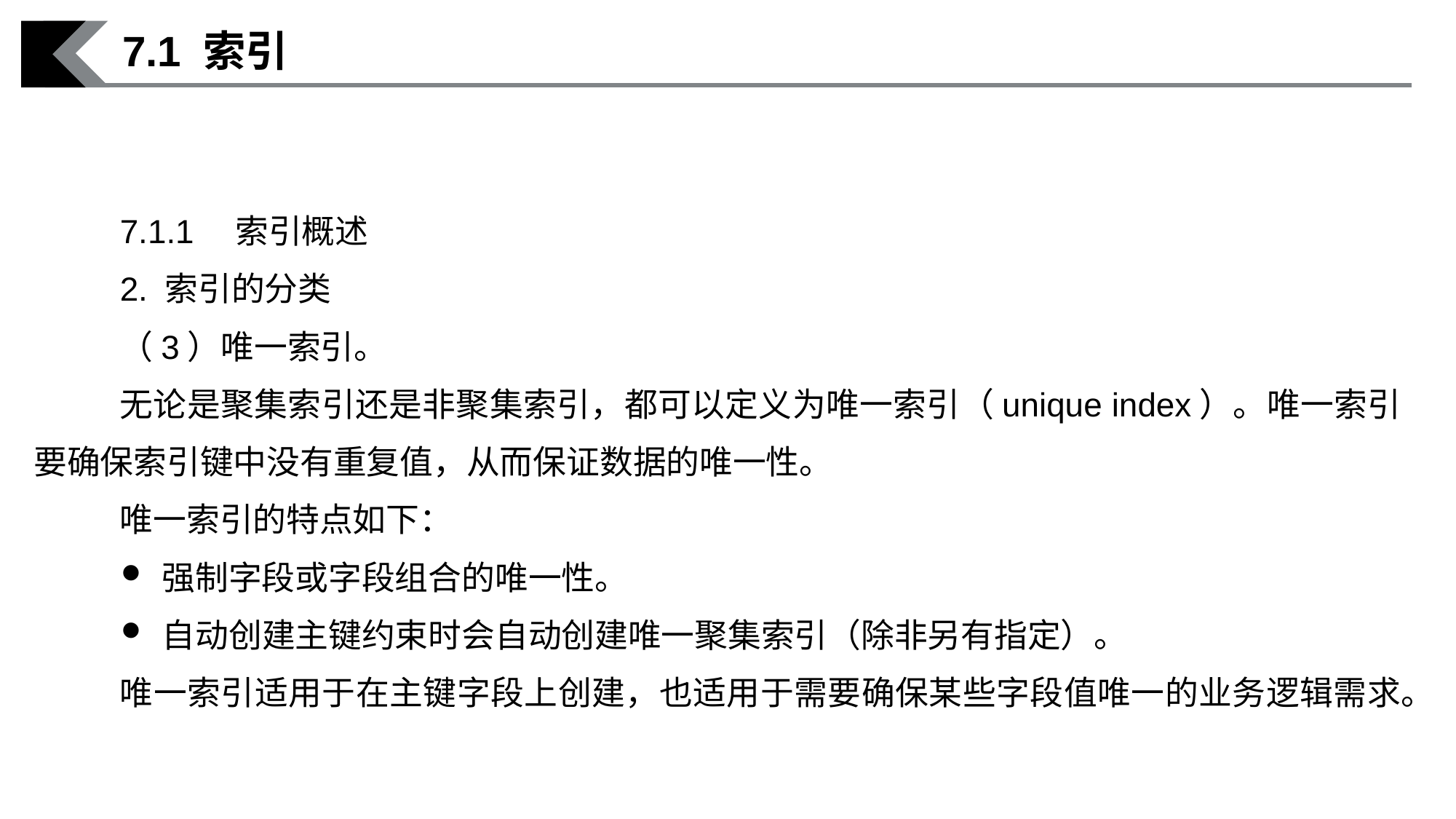

7.1 索引
7.1.1　索引概述
2. 索引的分类
（3）唯一索引。
无论是聚集索引还是非聚集索引，都可以定义为唯一索引（unique index）。唯一索引要确保索引键中没有重复值，从而保证数据的唯一性。
唯一索引的特点如下：
强制字段或字段组合的唯一性。
自动创建主键约束时会自动创建唯一聚集索引（除非另有指定）。
唯一索引适用于在主键字段上创建，也适用于需要确保某些字段值唯一的业务逻辑需求。